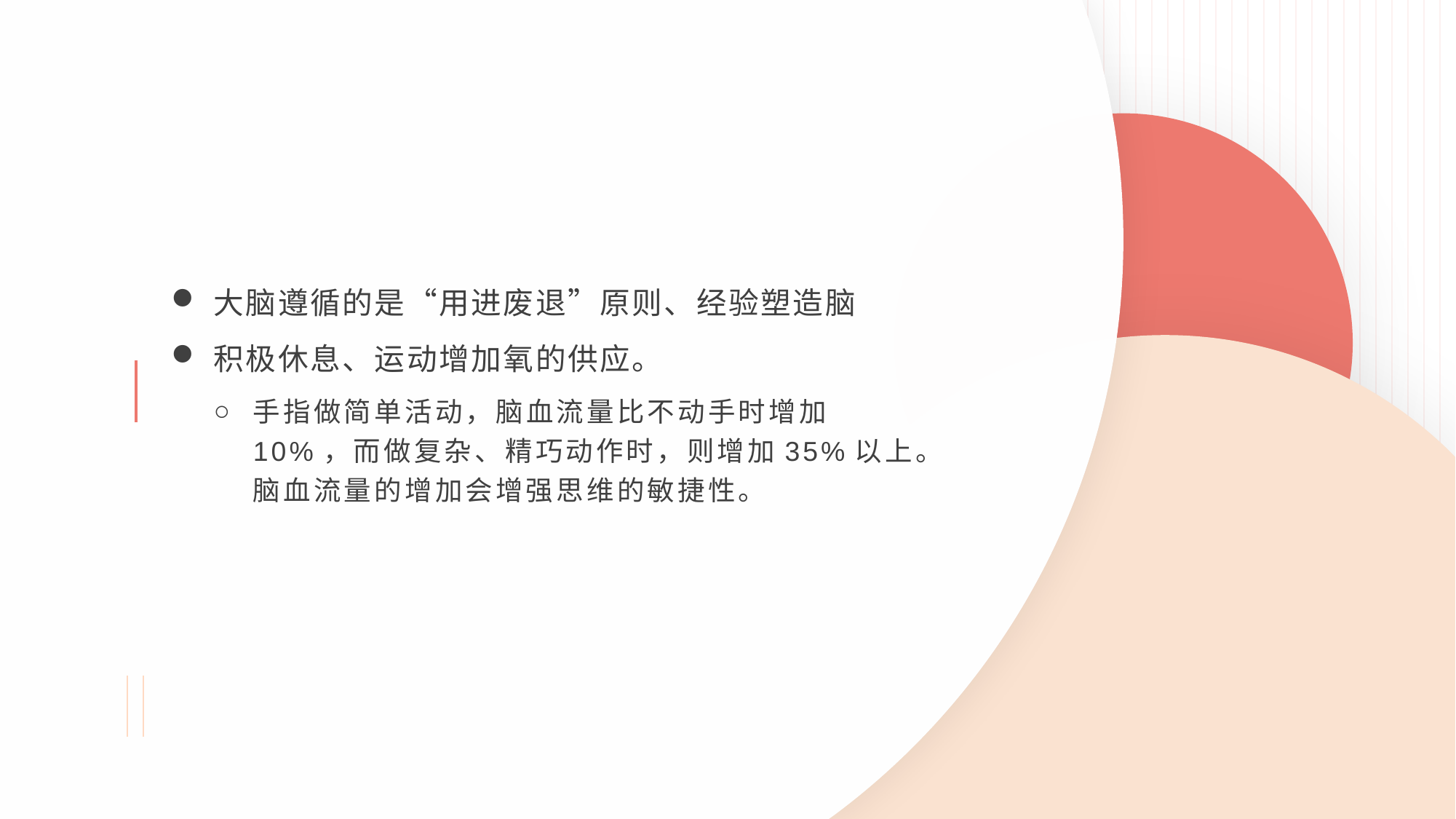

大脑遵循的是“用进废退”原则、经验塑造脑
积极休息、运动增加氧的供应。
手指做简单活动，脑血流量比不动手时增加10%，而做复杂、精巧动作时，则增加35%以上。脑血流量的增加会增强思维的敏捷性。